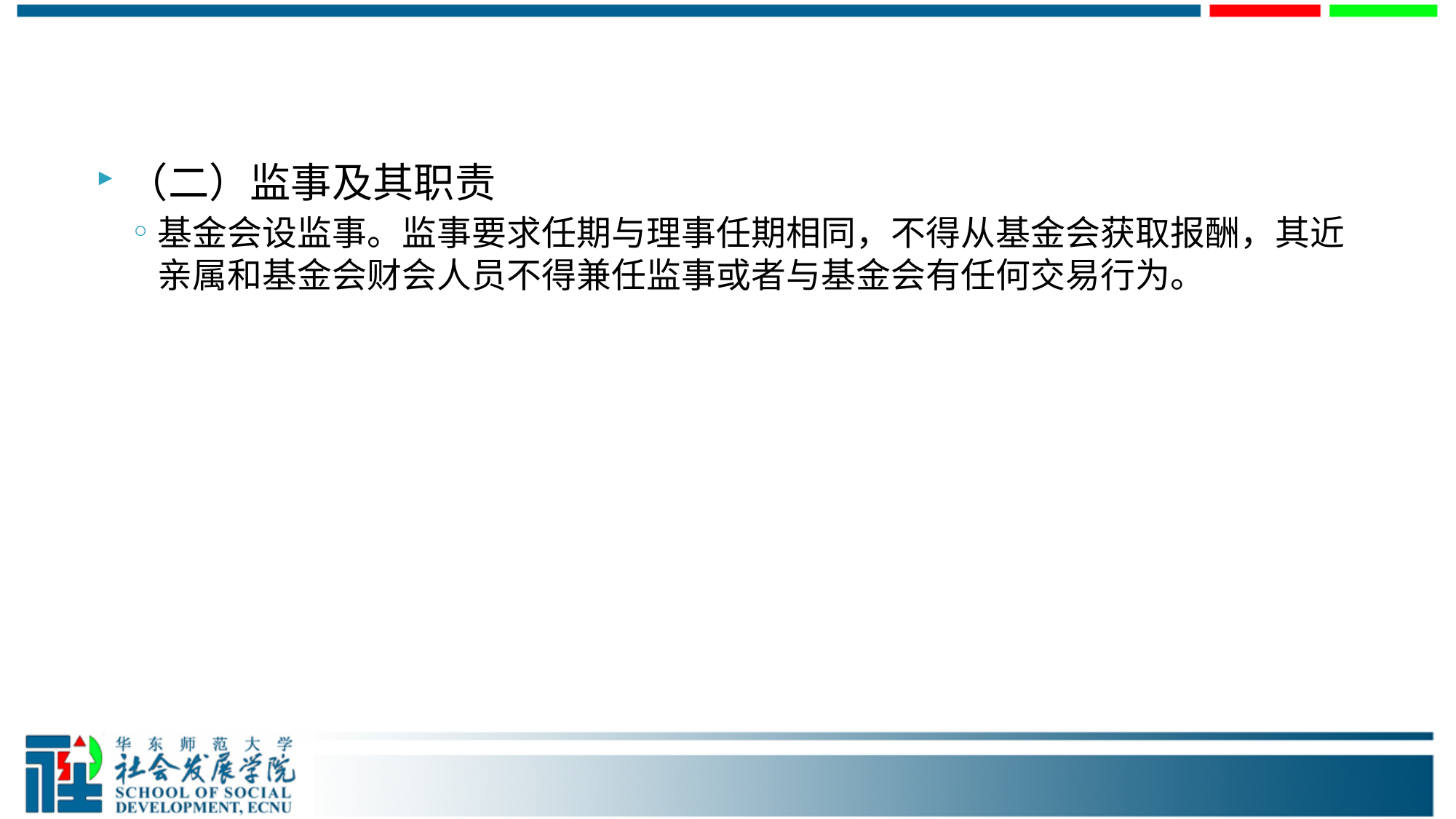

#
（二）监事及其职责
基金会设监事。监事要求任期与理事任期相同，不得从基金会获取报酬，其近亲属和基金会财会人员不得兼任监事或者与基金会有任何交易行为。